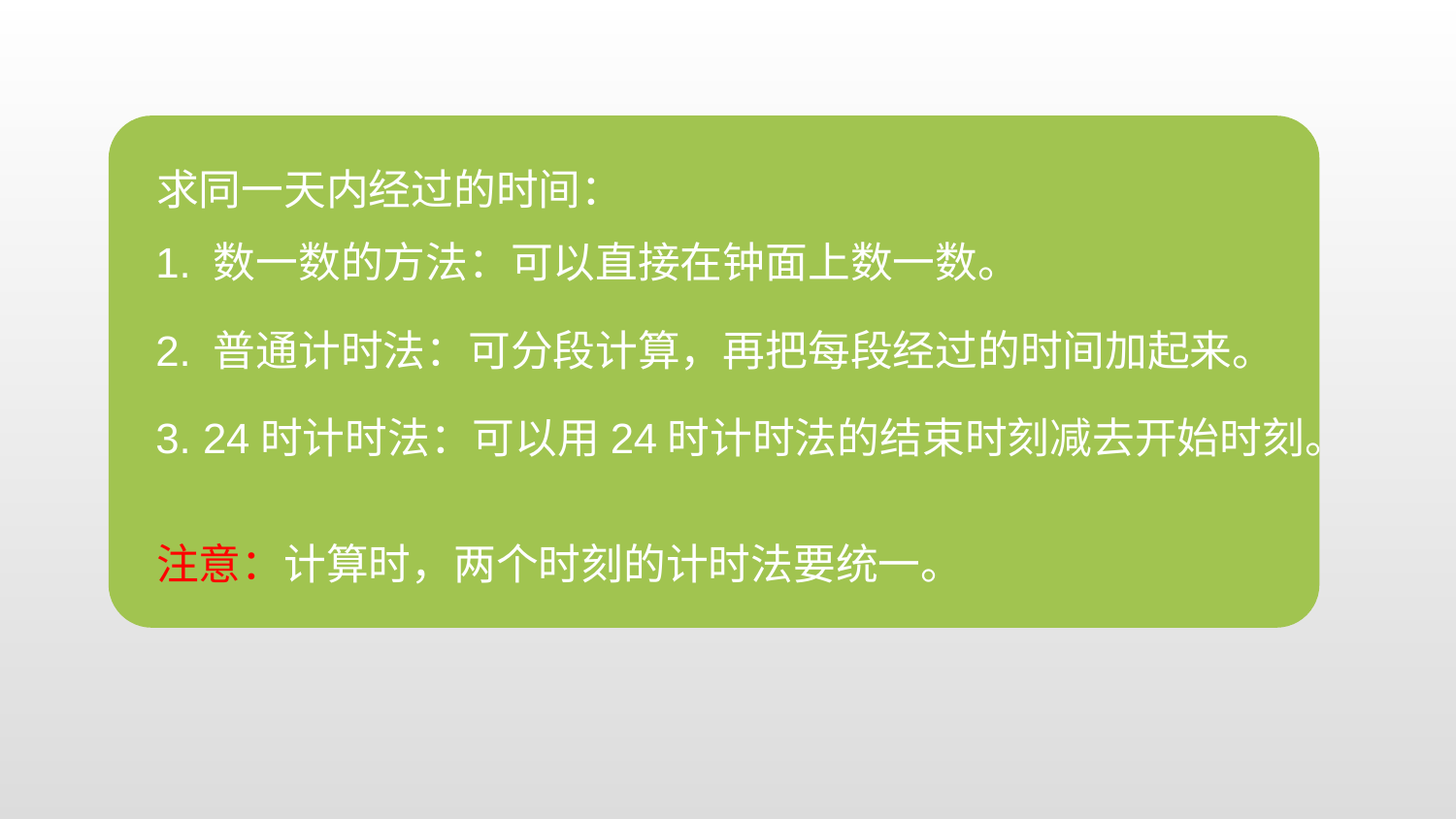

求同一天内经过的时间：
1. 数一数的方法：可以直接在钟面上数一数。
2. 普通计时法：可分段计算，再把每段经过的时间加起来。
3. 24时计时法：可以用24时计时法的结束时刻减去开始时刻。
注意：计算时，两个时刻的计时法要统一。